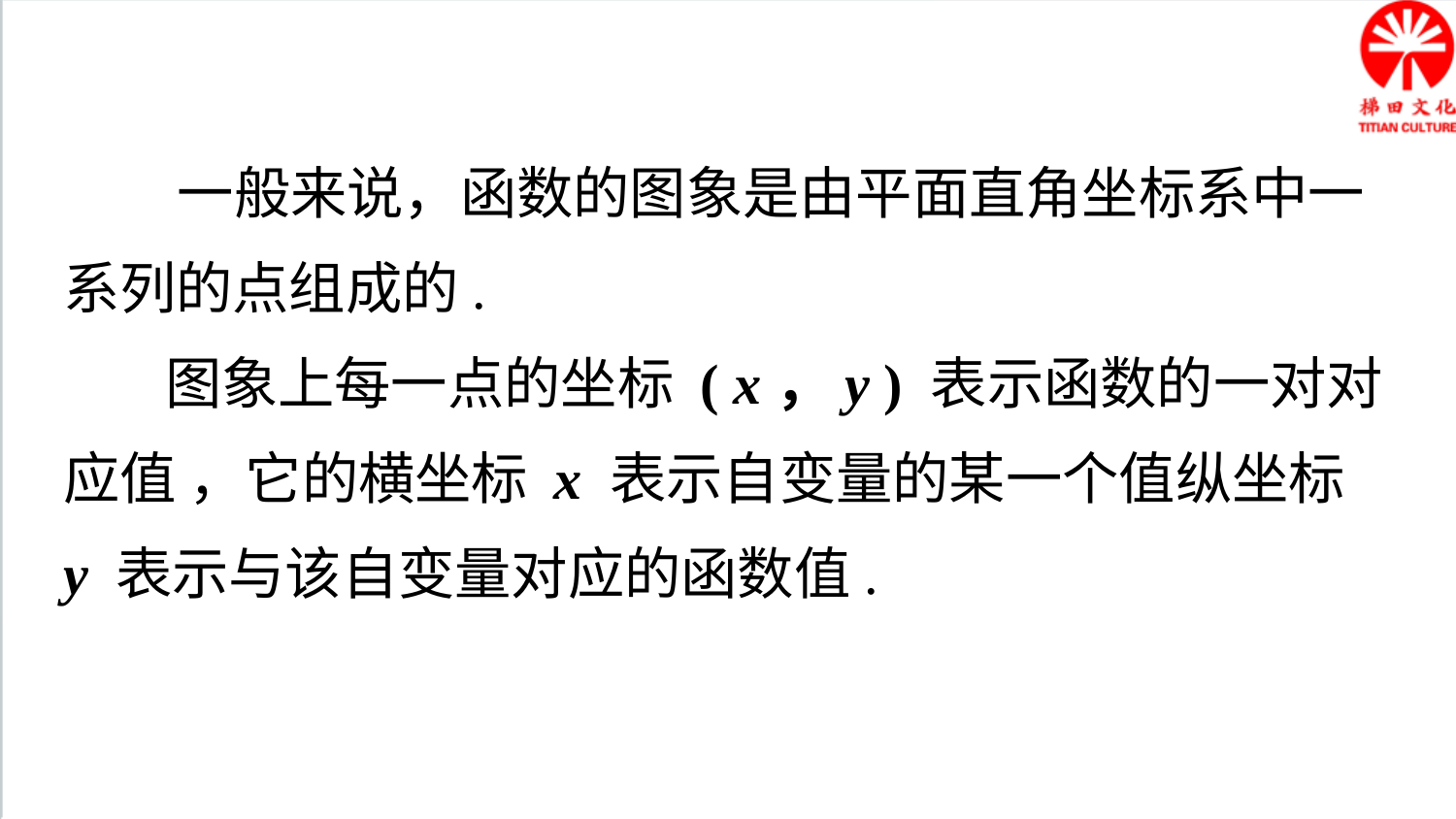

知识要点
        一般来说，函数的图象是由平面直角坐标系中一系列的点组成的.
       图象上每一点的坐标 ( x，y ) 表示函数的一对对应值 ，它的横坐标 x 表示自变量的某一个值纵坐标 y 表示与该自变量对应的函数值.